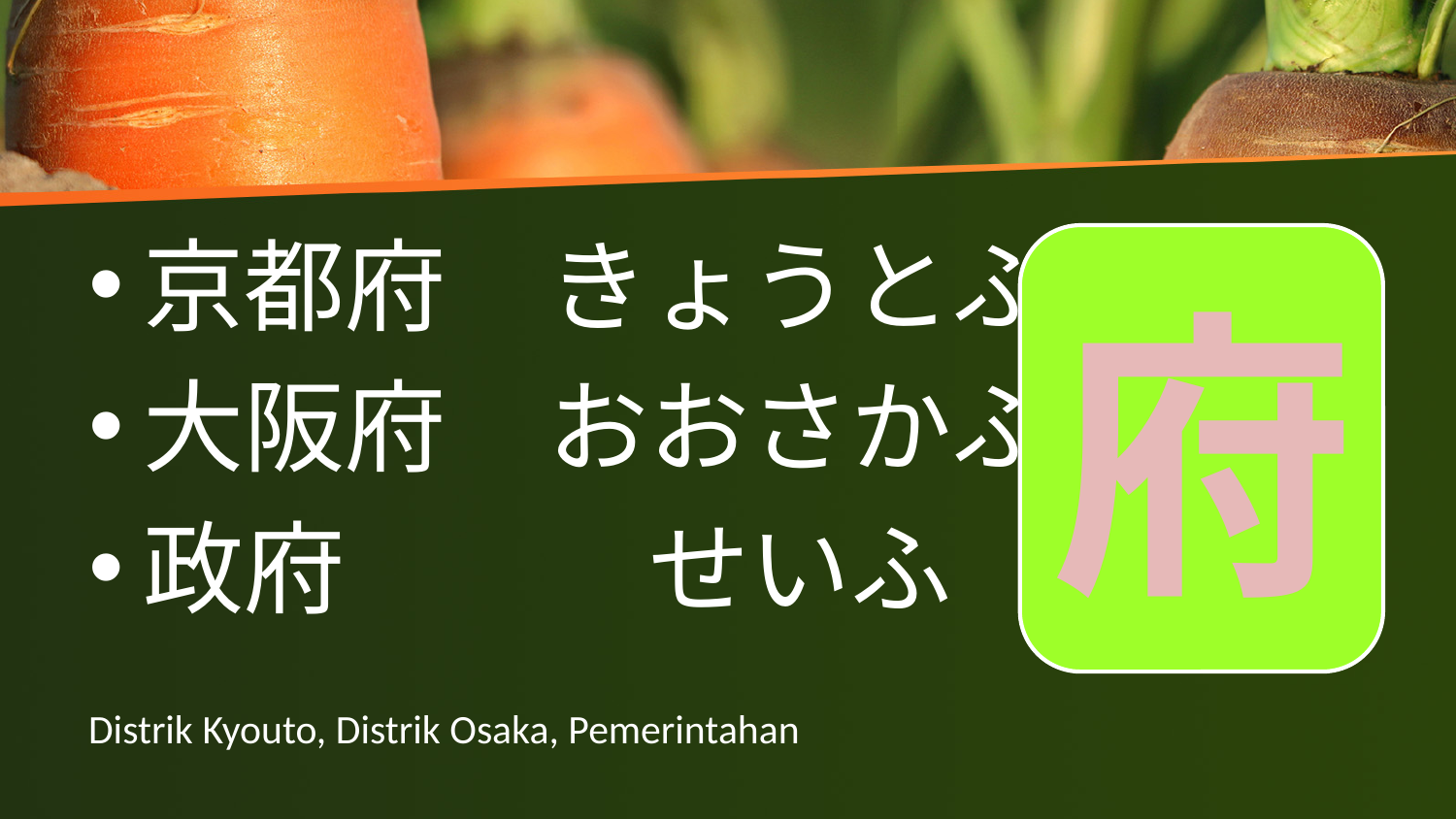

京都府　きょうとふ
大阪府　おおさかふ
政府　　　せいふ
府
# Distrik Kyouto, Distrik Osaka, Pemerintahan